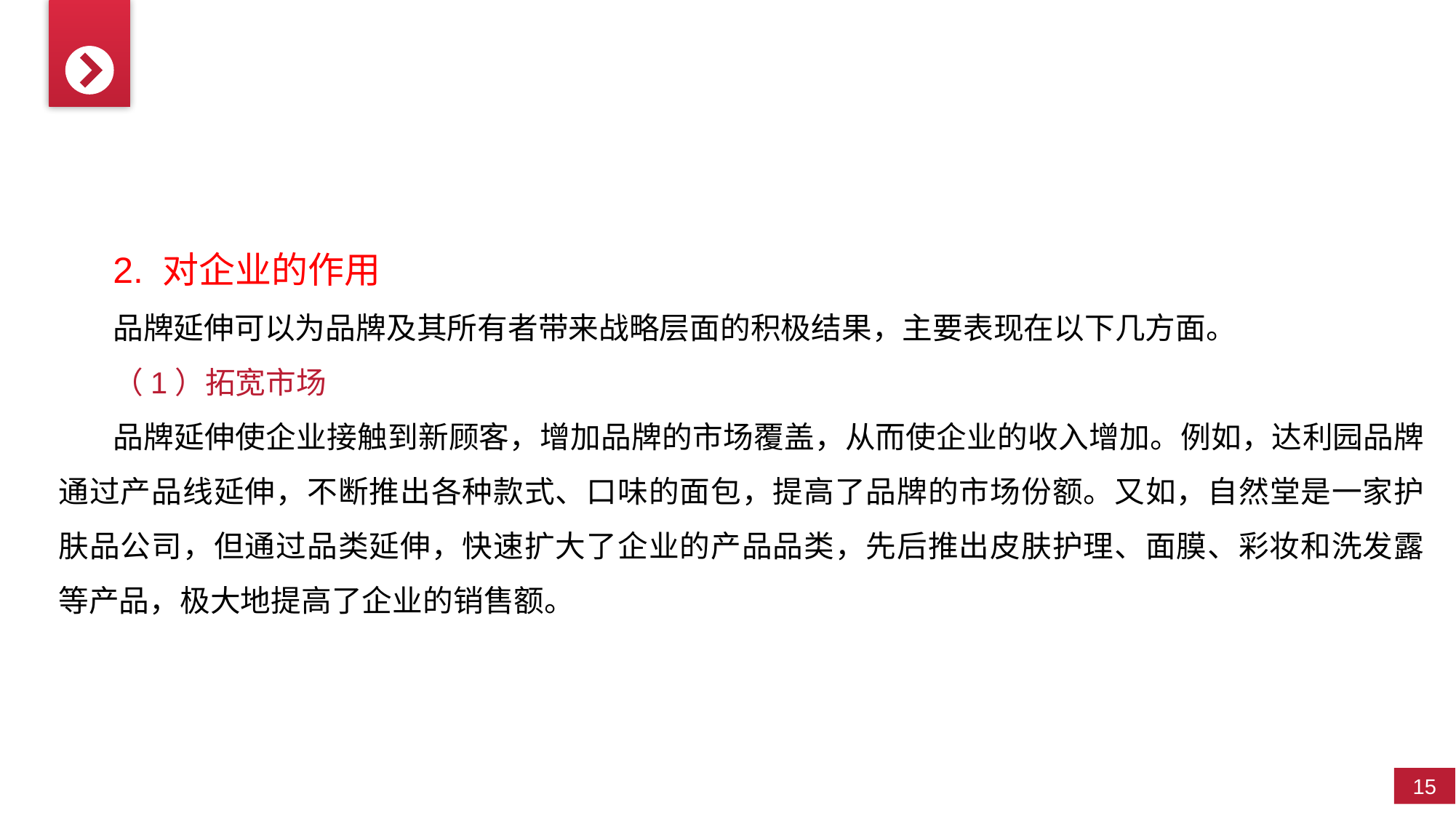

2. 对企业的作用
品牌延伸可以为品牌及其所有者带来战略层面的积极结果，主要表现在以下几方面。
（1）拓宽市场
品牌延伸使企业接触到新顾客，增加品牌的市场覆盖，从而使企业的收入增加。例如，达利园品牌通过产品线延伸，不断推出各种款式、口味的面包，提高了品牌的市场份额。又如，自然堂是一家护肤品公司，但通过品类延伸，快速扩大了企业的产品品类，先后推出皮肤护理、面膜、彩妆和洗发露等产品，极大地提高了企业的销售额。